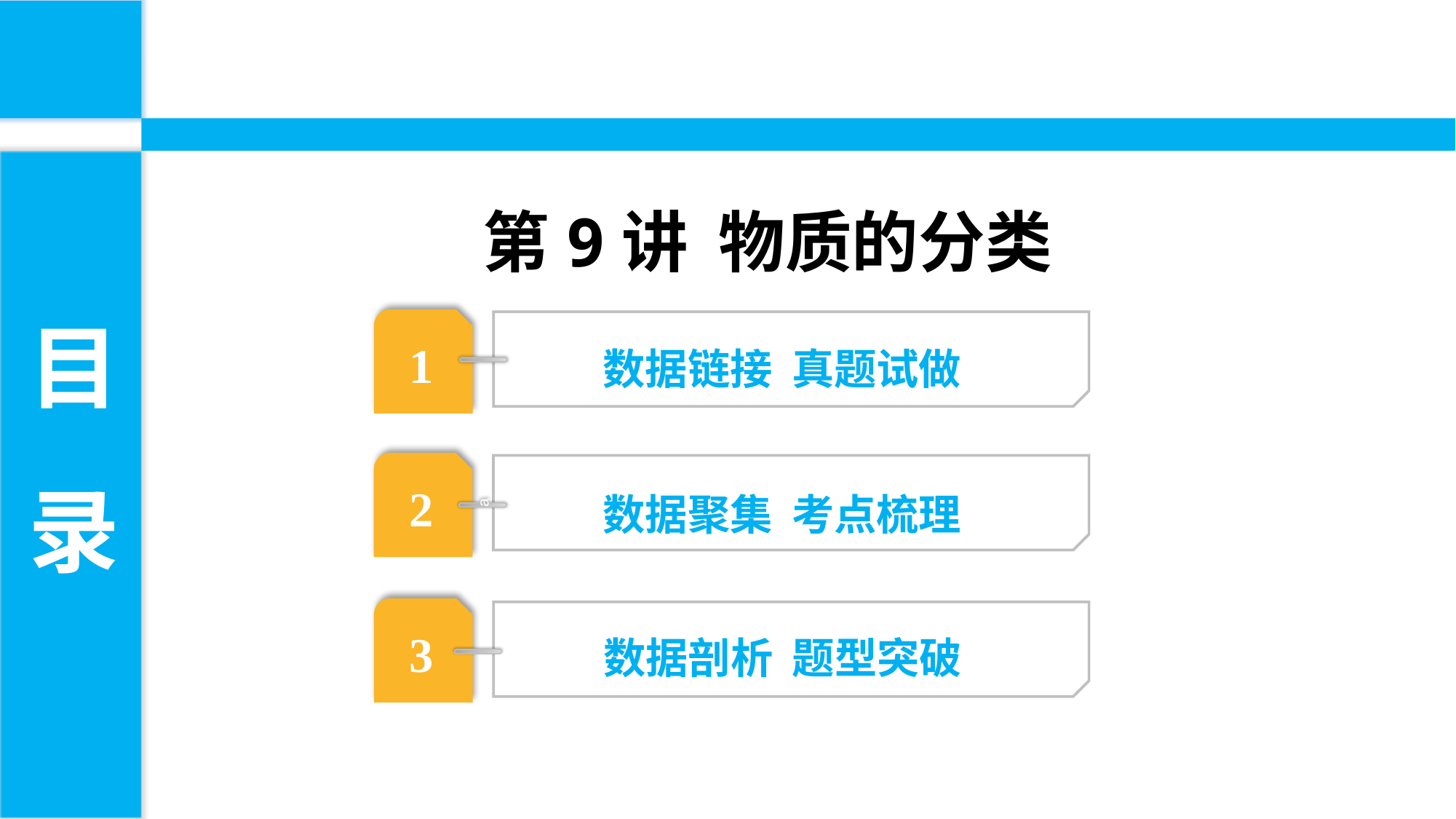

第9讲  物质的分类
目
录
1
数据链接  真题试做

2

数据聚集  考点梳理
a
3
数据剖析  题型突破